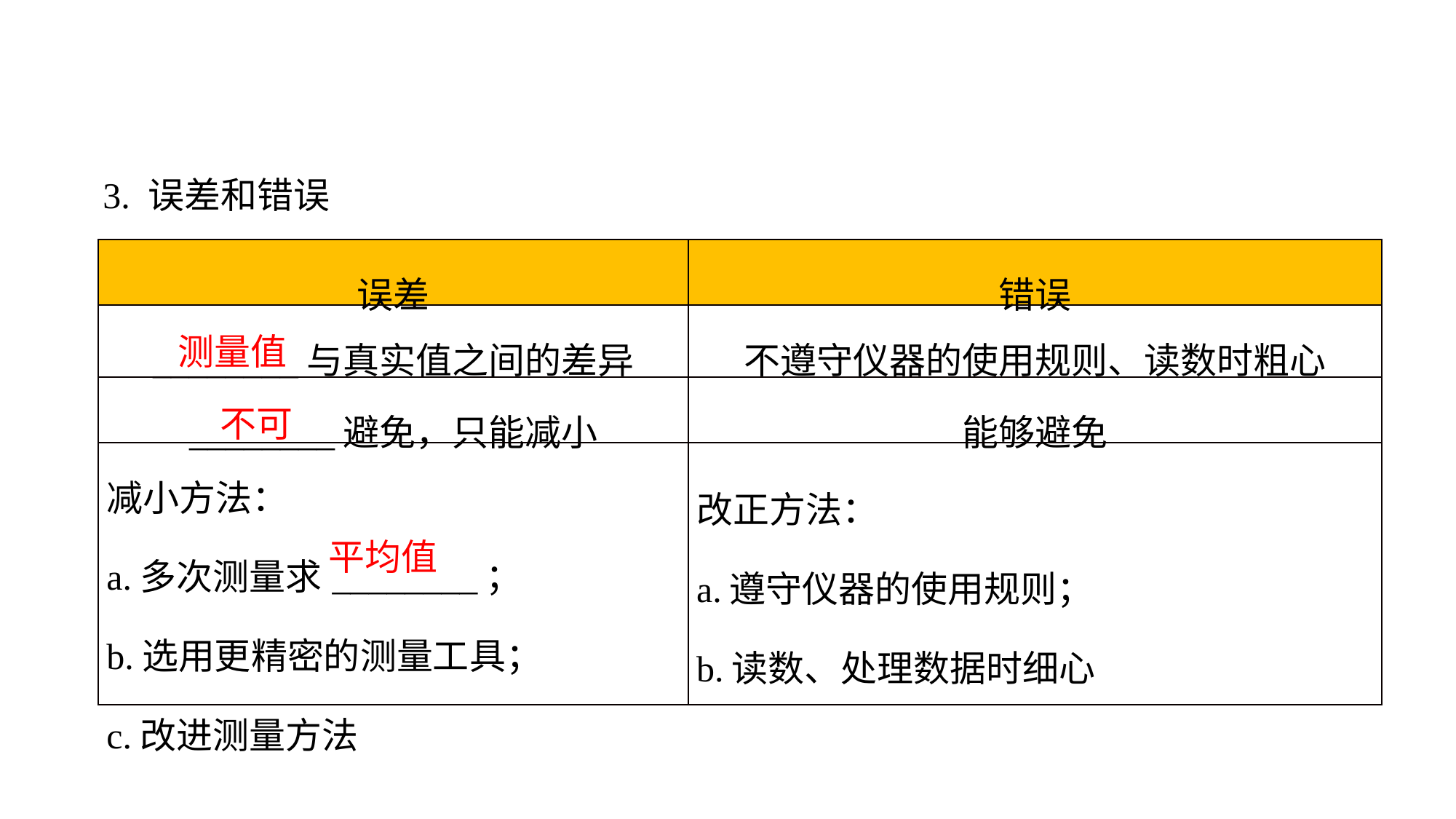

3. 误差和错误
| 误差 | 错误 |
| --- | --- |
| \_\_\_\_\_\_\_\_与真实值之间的差异 | 不遵守仪器的使用规则、读数时粗心 |
| \_\_\_\_\_\_\_\_避免，只能减小 | 能够避免 |
| 减小方法： a.多次测量求\_\_\_\_\_\_\_\_； b.选用更精密的测量工具； c.改进测量方法 | 改正方法： a.遵守仪器的使用规则； b.读数、处理数据时细心 |
测量值
不可
平均值